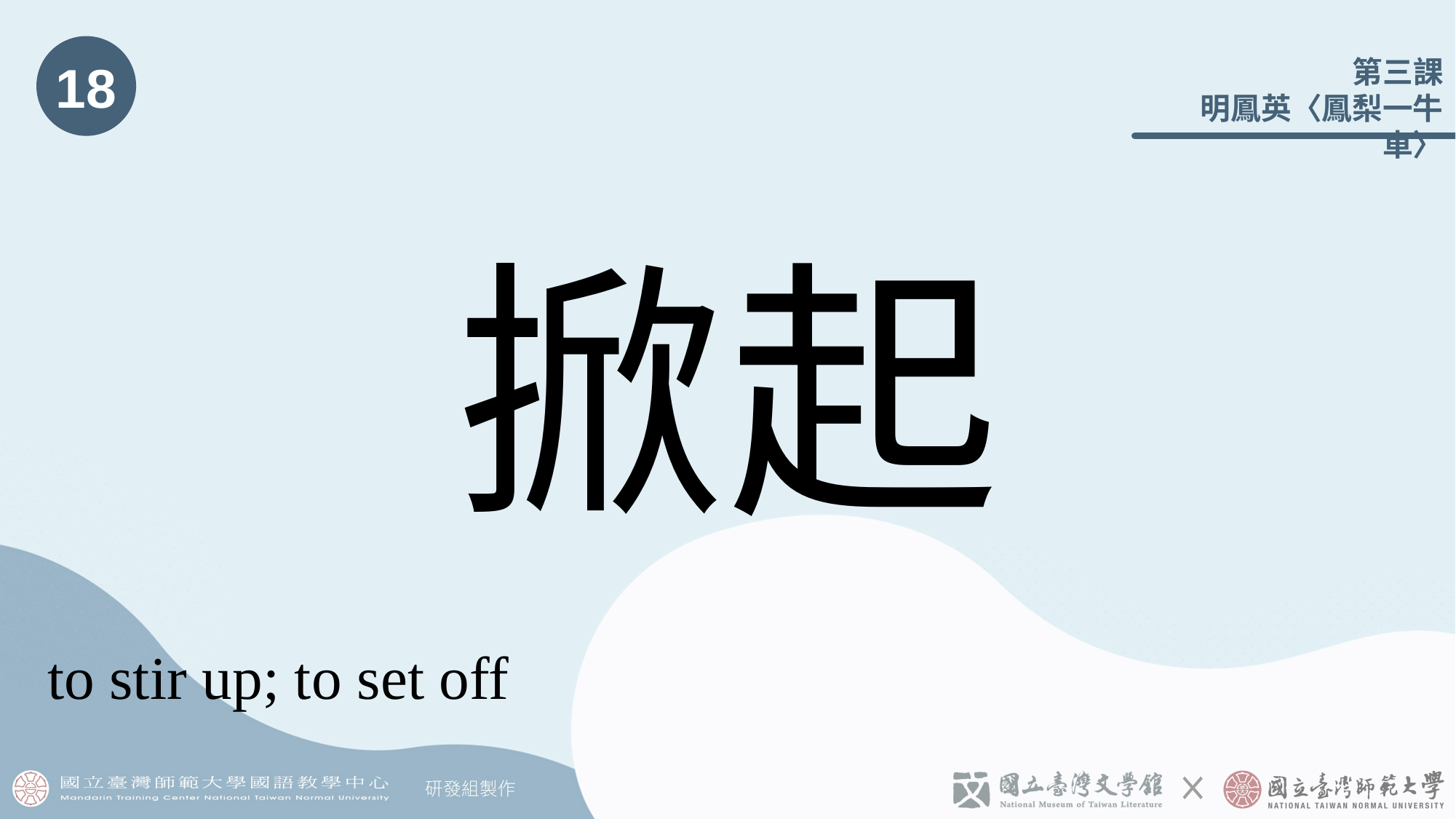

18
# 掀起
to stir up; to set off